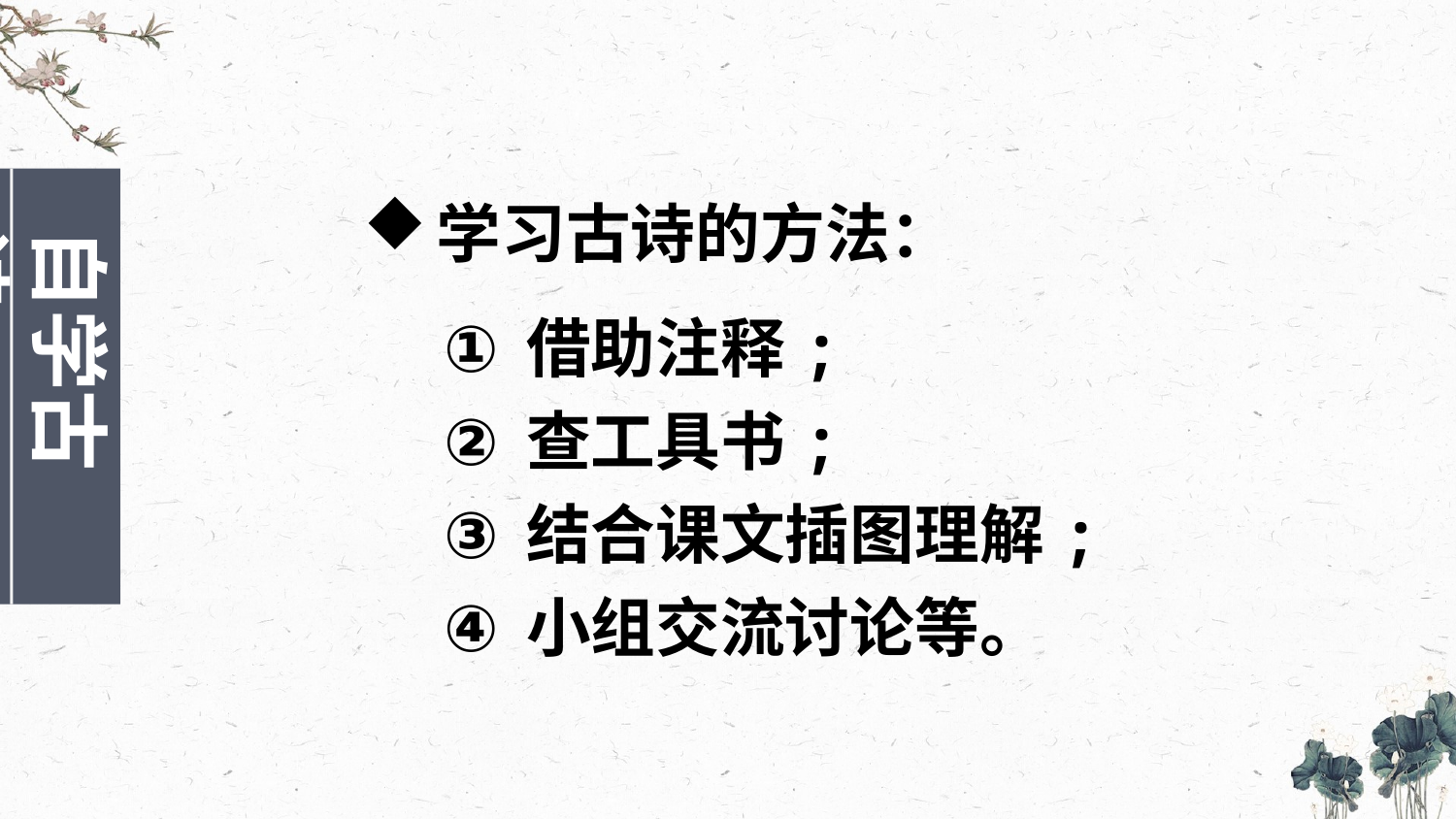

学习古诗的方法：
自学古诗
借助注释;
查工具书;
结合课文插图理解;
小组交流讨论等。